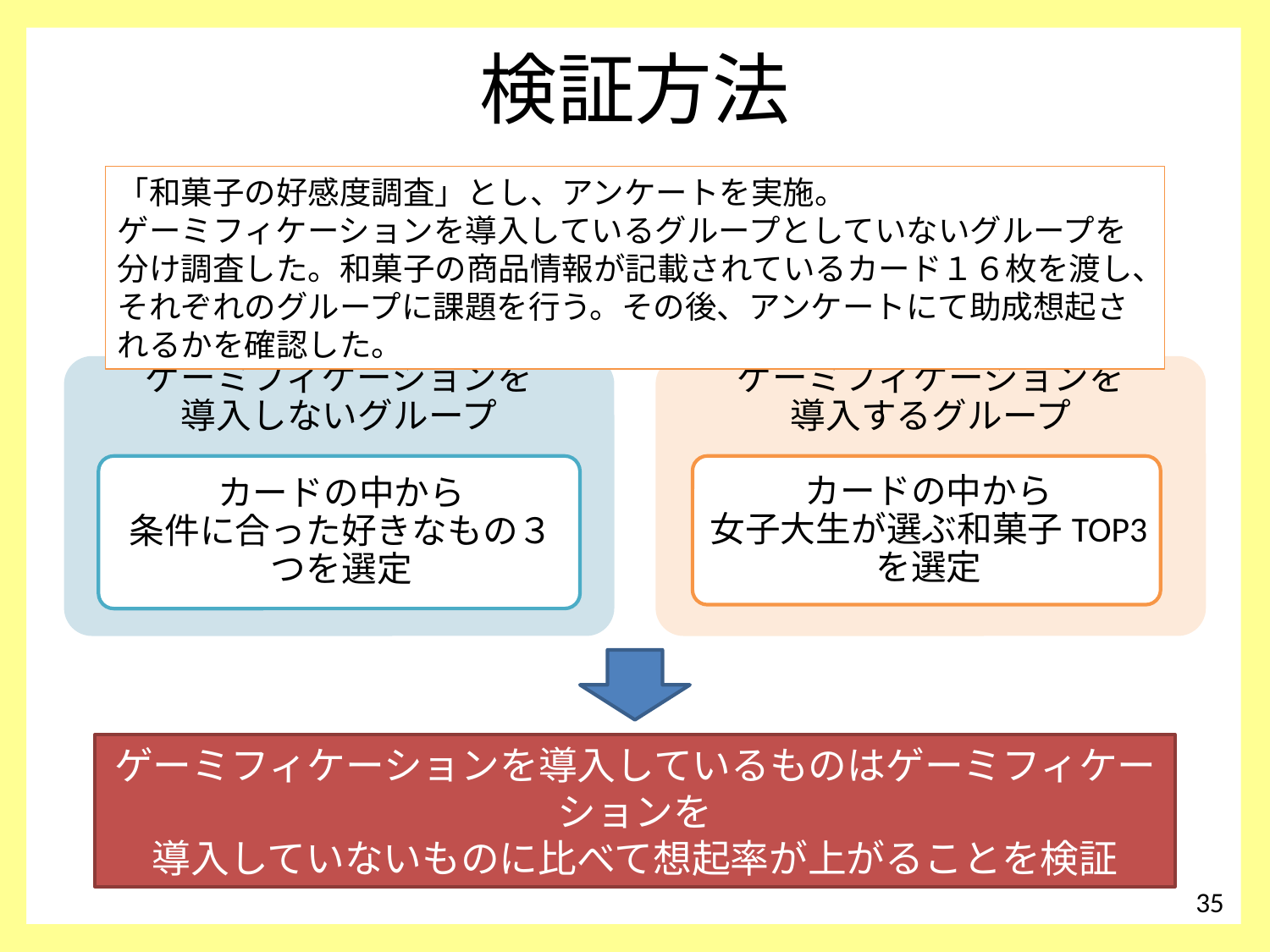

# 検証方法
「和菓子の好感度調査」とし、アンケートを実施。
ゲーミフィケーションを導入しているグループとしていないグループを分け調査した。和菓子の商品情報が記載されているカード１６枚を渡し、それぞれのグループに課題を行う。その後、アンケートにて助成想起されるかを確認した。
ゲーミフィケーションを
導入しないグループ
カードの中から
条件に合った好きなもの３つを選定
ゲーミフィケーションを
導入するグループ
カードの中から
女子大生が選ぶ和菓子TOP3
を選定

ゲーミフィケーションを導入しているものはゲーミフィケーションを
導入していないものに比べて想起率が上がることを検証
35